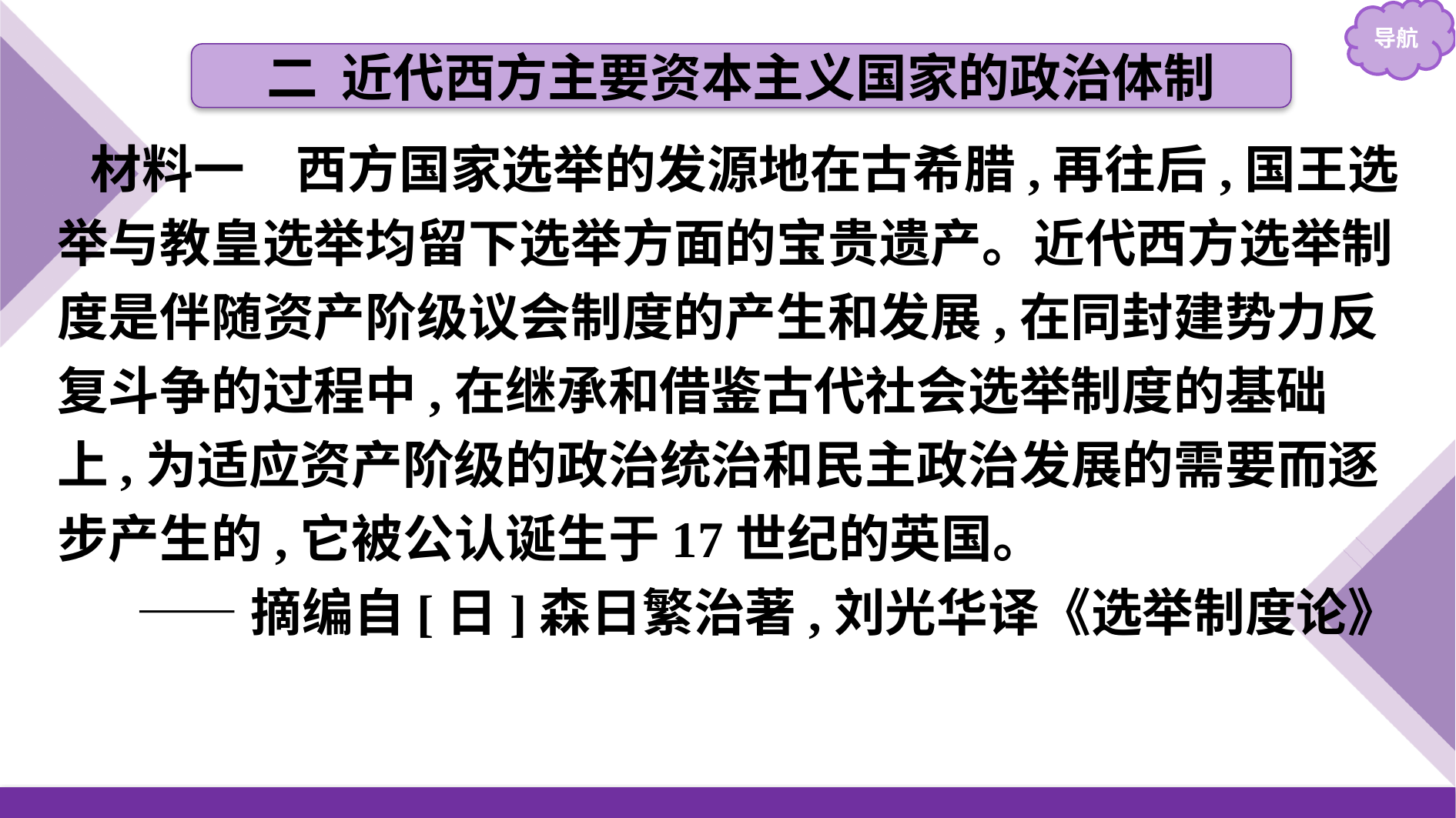

二  近代西方主要资本主义国家的政治体制
材料一　西方国家选举的发源地在古希腊,再往后,国王选举与教皇选举均留下选举方面的宝贵遗产。近代西方选举制度是伴随资产阶级议会制度的产生和发展,在同封建势力反复斗争的过程中,在继承和借鉴古代社会选举制度的基础上,为适应资产阶级的政治统治和民主政治发展的需要而逐步产生的,它被公认诞生于17世纪的英国。
——摘编自[日]森日繁治著,刘光华译《选举制度论》